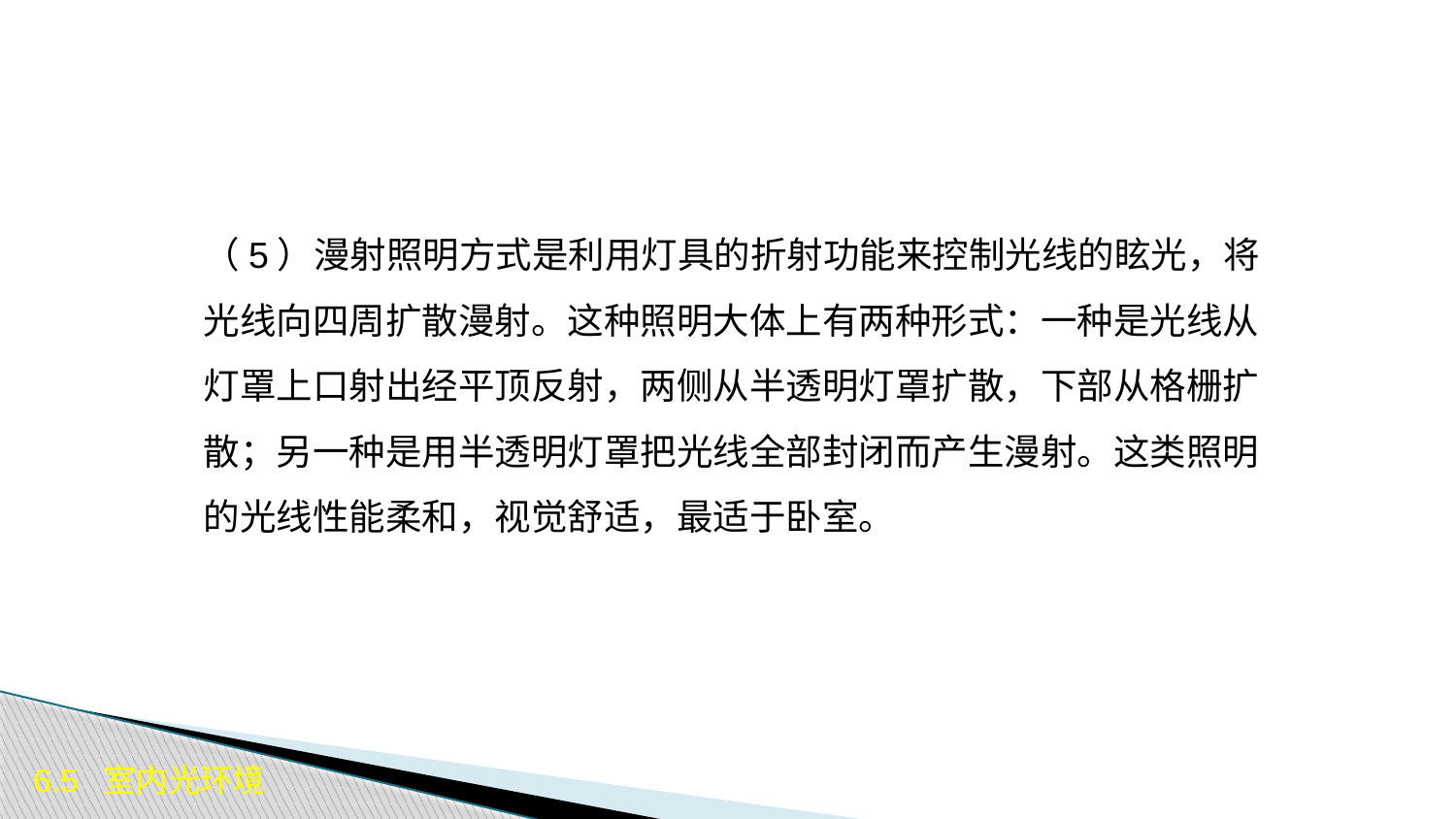

（5）漫射照明方式是利用灯具的折射功能来控制光线的眩光，将光线向四周扩散漫射。这种照明大体上有两种形式：一种是光线从灯罩上口射出经平顶反射，两侧从半透明灯罩扩散，下部从格栅扩散；另一种是用半透明灯罩把光线全部封闭而产生漫射。这类照明的光线性能柔和，视觉舒适，最适于卧室。
6.5  室内光环境